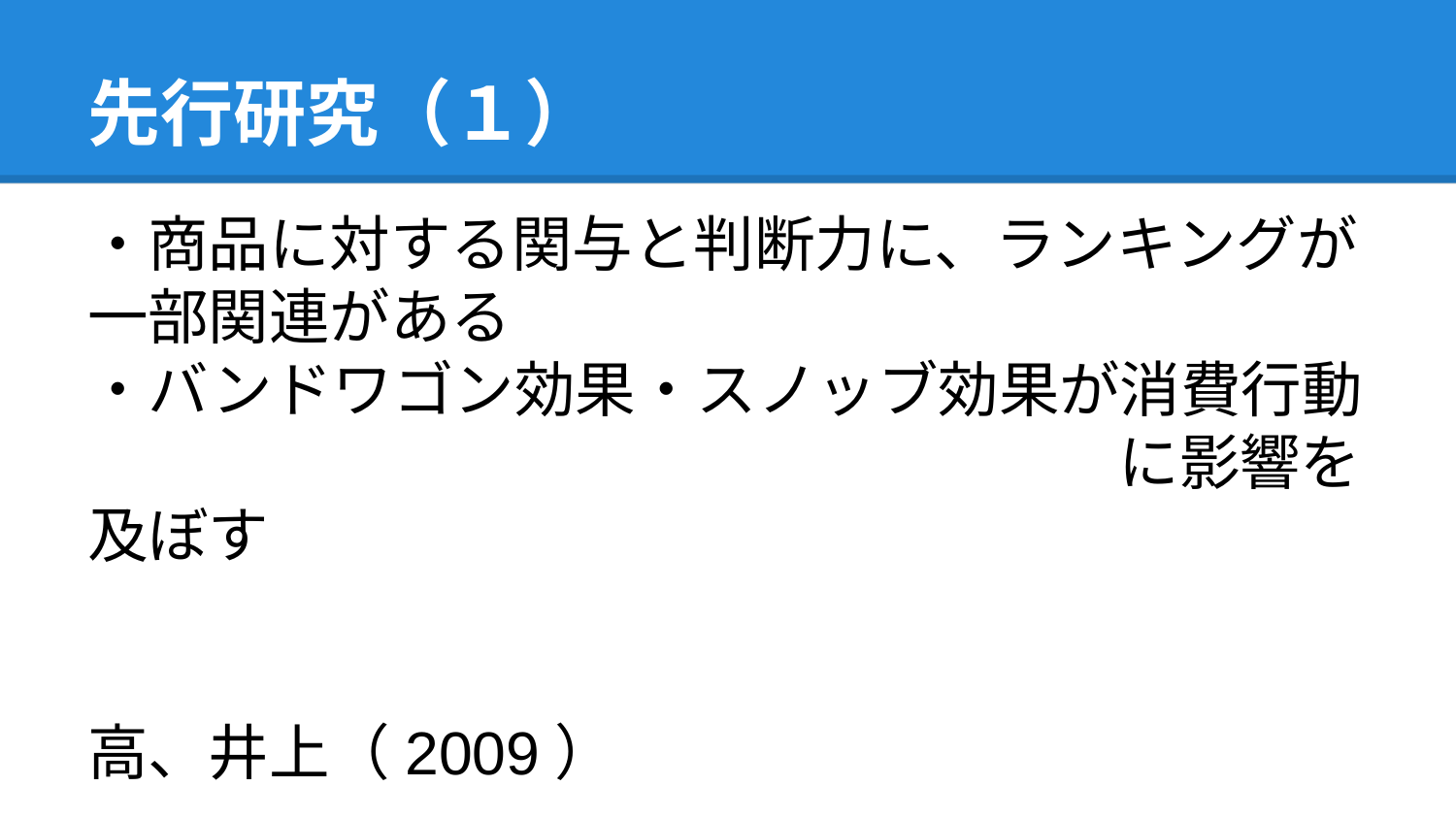

# 先行研究（１）
・商品に対する関与と判断力に、ランキングが一部関連がある
・バンドワゴン効果・スノッブ効果が消費行動　　　　　　　　　　　　　　　　　に影響を及ぼす

高、井上（2009）